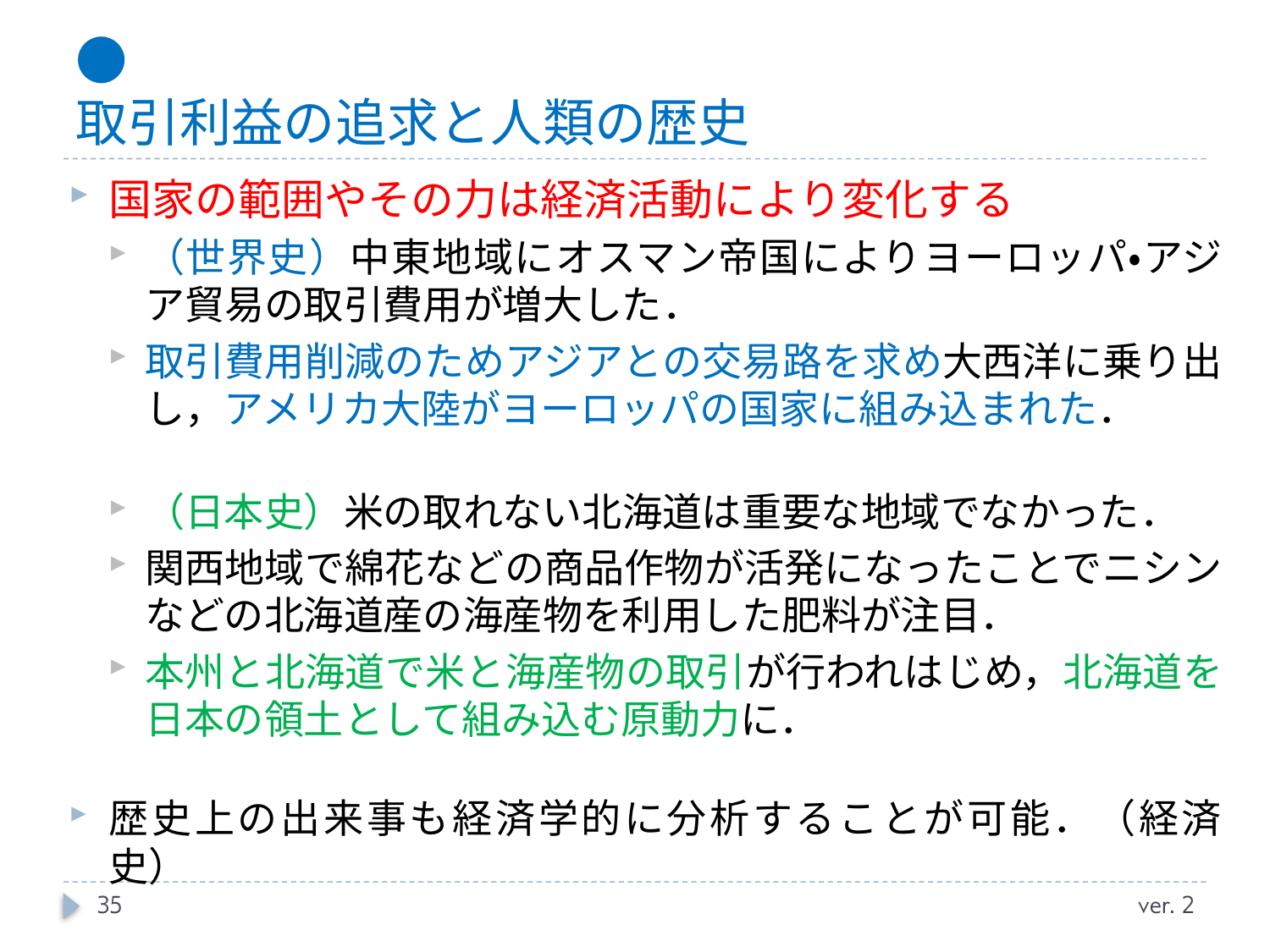

# ● 取引利益の追求と人類の歴史
国家の範囲やその力は経済活動により変化する
（世界史）中東地域にオスマン帝国によりヨーロッパ・アジア貿易の取引費用が増大した．
取引費用削減のためアジアとの交易路を求め大西洋に乗り出し，アメリカ大陸がヨーロッパの国家に組み込まれた．

（日本史）米の取れない北海道は重要な地域でなかった．
関西地域で綿花などの商品作物が活発になったことでニシンなどの北海道産の海産物を利用した肥料が注目．
本州と北海道で米と海産物の取引が行われはじめ，北海道を日本の領土として組み込む原動力に．

歴史上の出来事も経済学的に分析することが可能．（経済史）
35
ver. 2